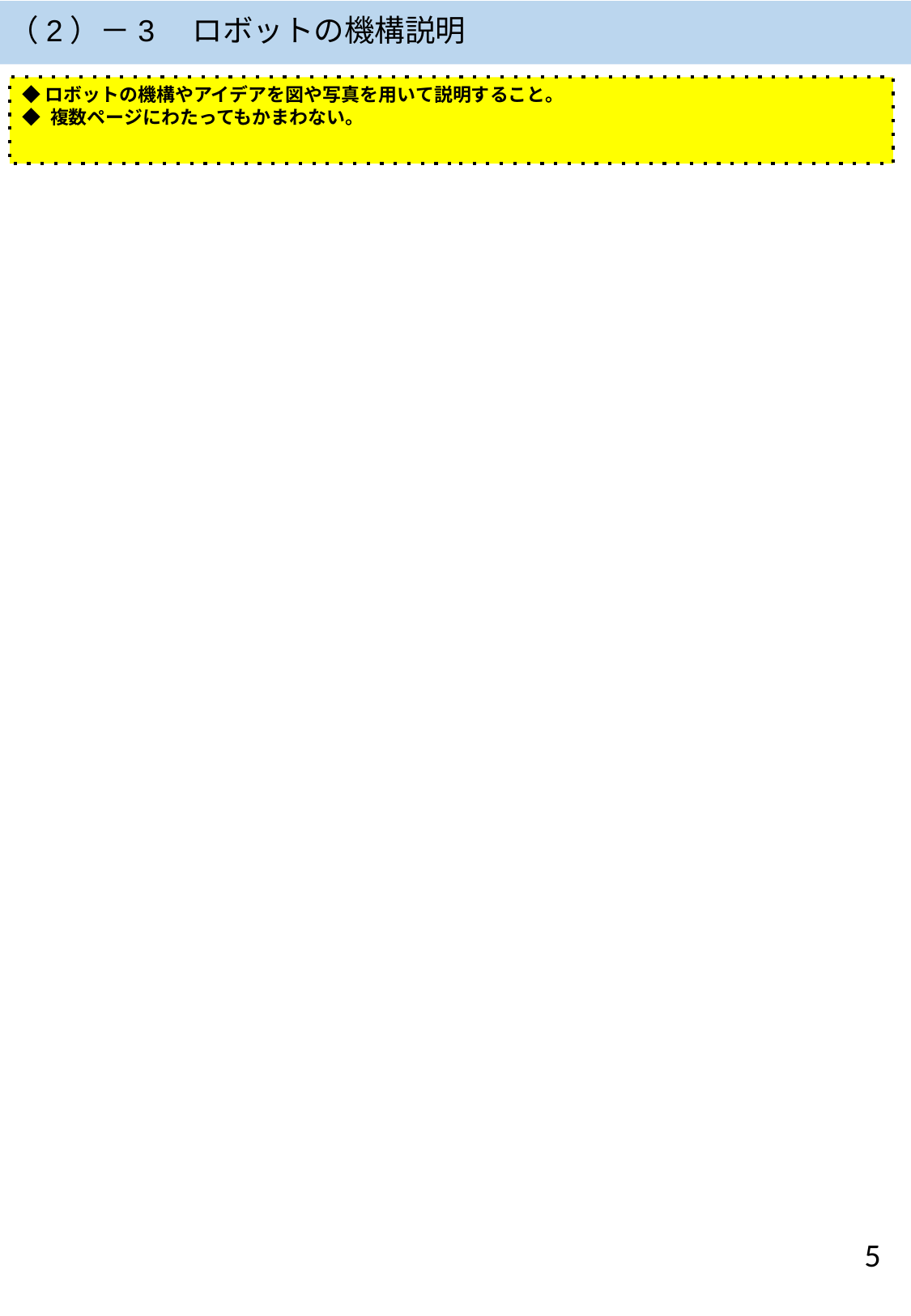

（2）－3　ロボットの機構説明
◆ロボットの機構やアイデアを図や写真を用いて説明すること。
◆ 複数ページにわたってもかまわない。

5